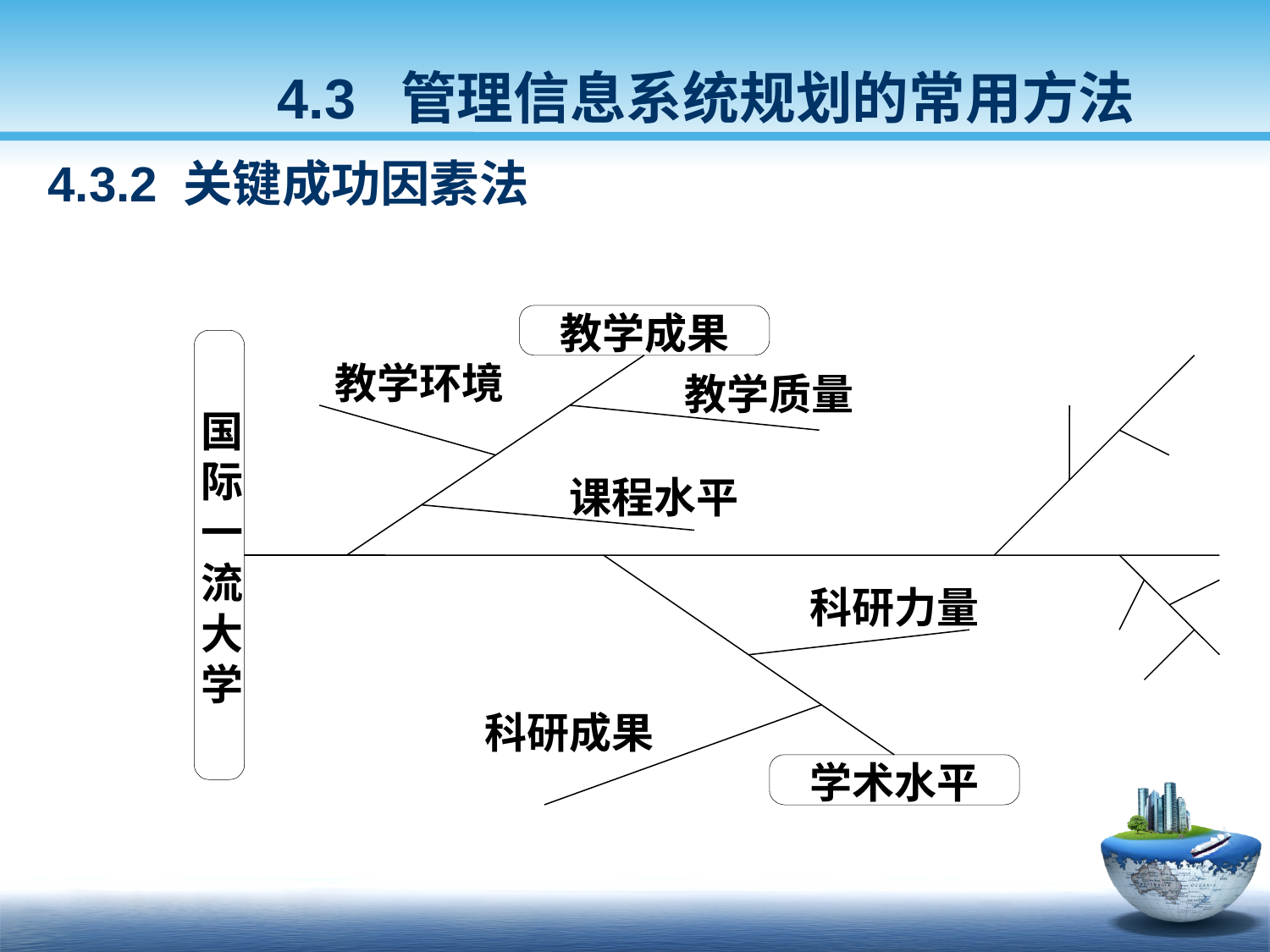

4.3  管理信息系统规划的常用方法
4.3.2 关键成功因素法

教学成果

教学环境
教学质量
国

际
课程水平

一

流

科研力量
大

学

科研成果

学术水平